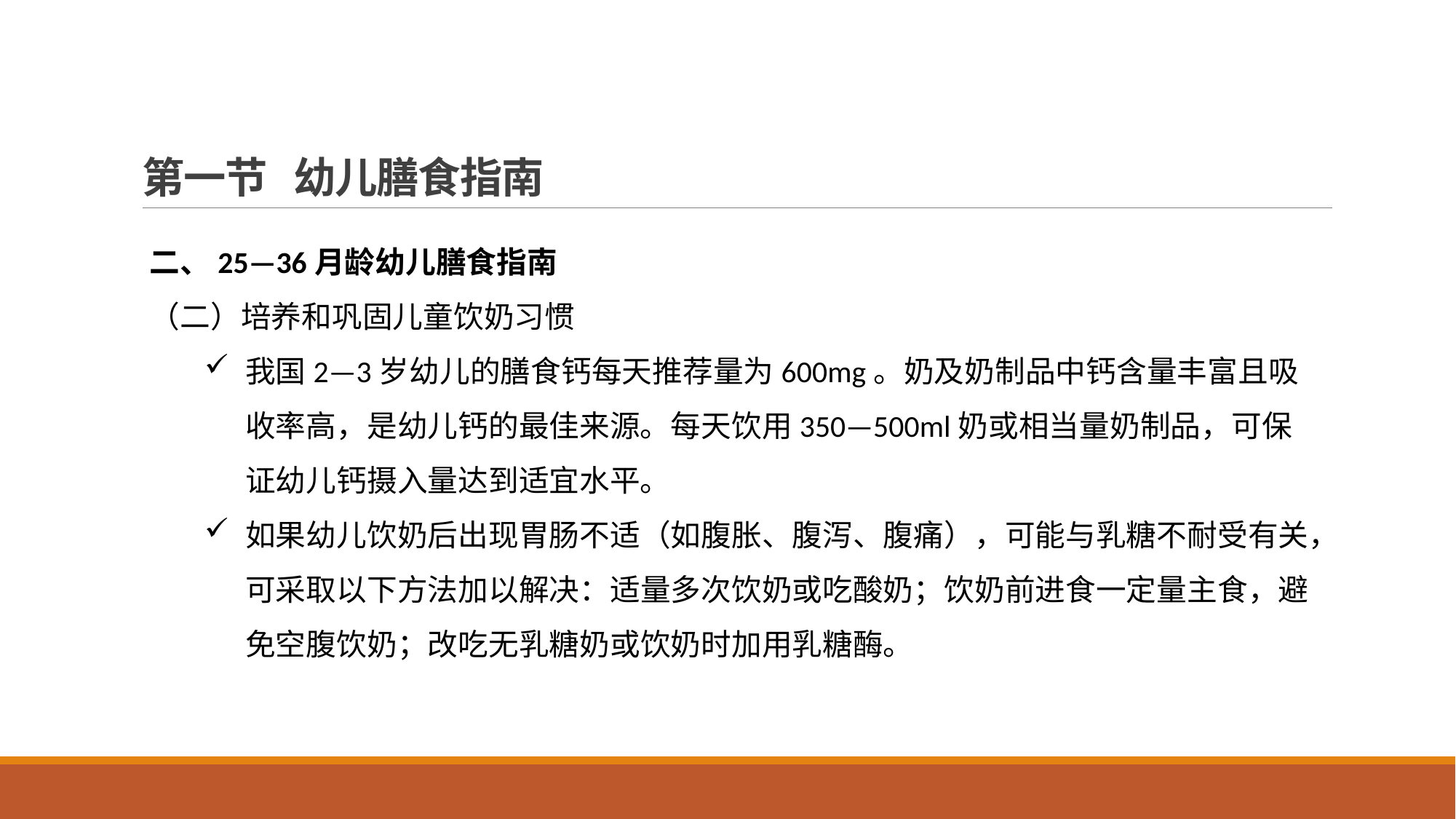

# 第一节   幼儿膳食指南
二、25—36月龄幼儿膳食指南
（二）培养和巩固儿童饮奶习惯
我国2—3岁幼儿的膳食钙每天推荐量为600mg。奶及奶制品中钙含量丰富且吸收率高，是幼儿钙的最佳来源。每天饮用350—500ml奶或相当量奶制品，可保证幼儿钙摄入量达到适宜水平。
如果幼儿饮奶后出现胃肠不适（如腹胀、腹泻、腹痛），可能与乳糖不耐受有关，可采取以下方法加以解决：适量多次饮奶或吃酸奶；饮奶前进食一定量主食，避免空腹饮奶；改吃无乳糖奶或饮奶时加用乳糖酶。